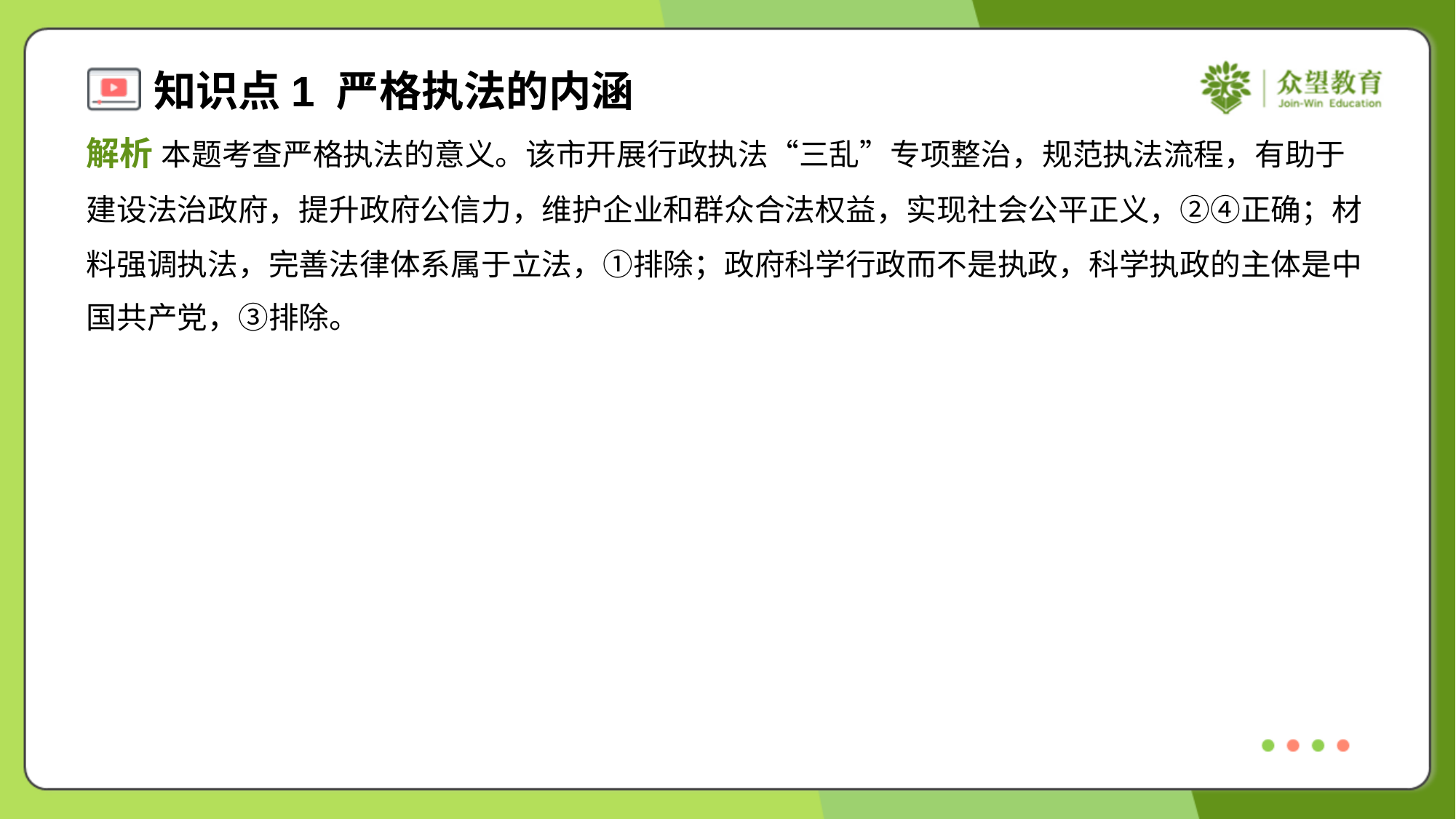

解析 本题考查严格执法的意义。该市开展行政执法“三乱”专项整治，规范执法流程，有助于
建设法治政府，提升政府公信力，维护企业和群众合法权益，实现社会公平正义，②④正确；材
料强调执法，完善法律体系属于立法，①排除；政府科学行政而不是执政，科学执政的主体是中
国共产党，③排除。